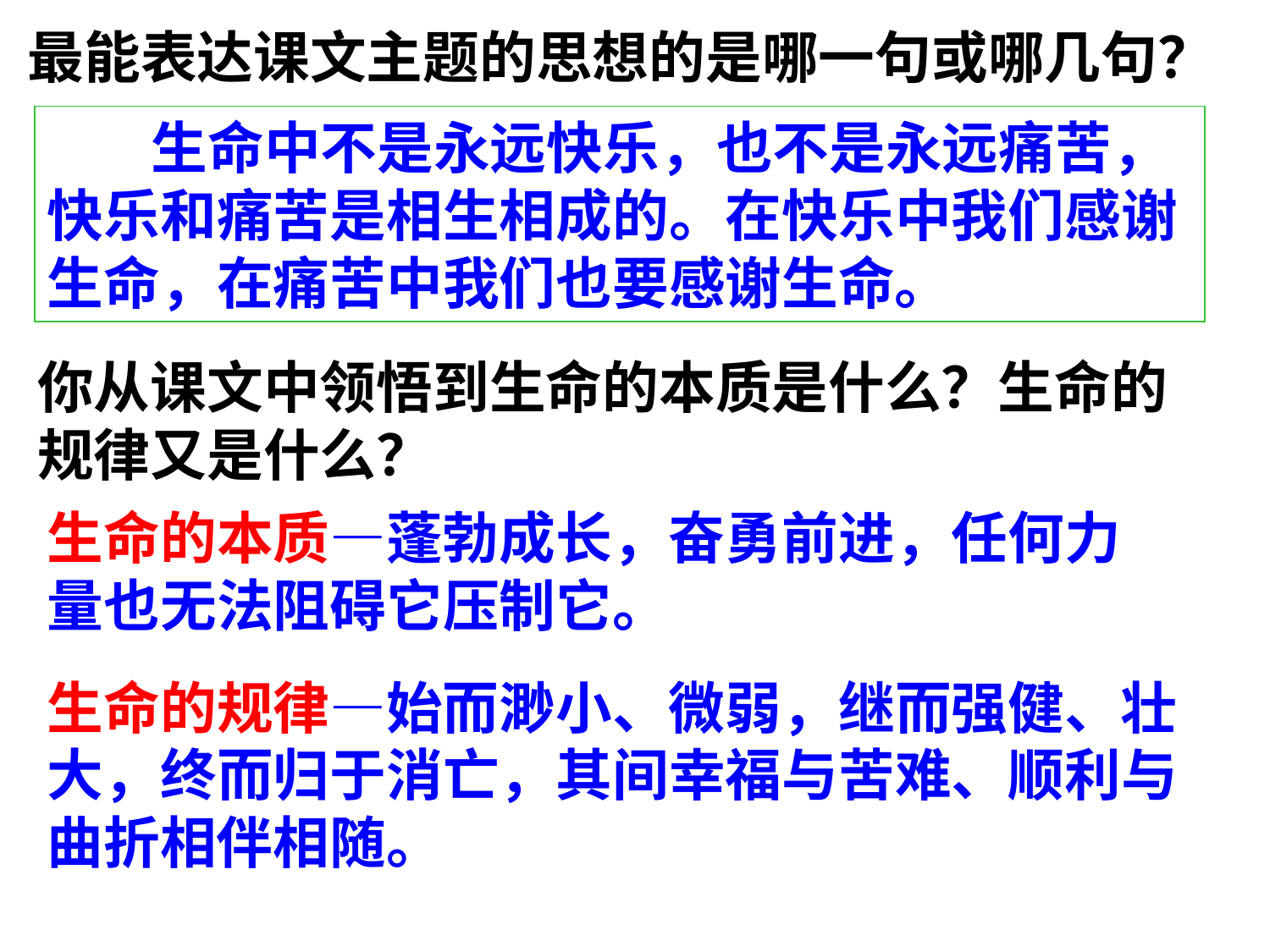

最能表达课文主题的思想的是哪一句或哪几句？
       生命中不是永远快乐，也不是永远痛苦，快乐和痛苦是相生相成的。在快乐中我们感谢生命，在痛苦中我们也要感谢生命。
你从课文中领悟到生命的本质是什么？生命的规律又是什么？
生命的本质—蓬勃成长，奋勇前进，任何力量也无法阻碍它压制它。
生命的规律—始而渺小、微弱，继而强健、壮大，终而归于消亡，其间幸福与苦难、顺利与曲折相伴相随。